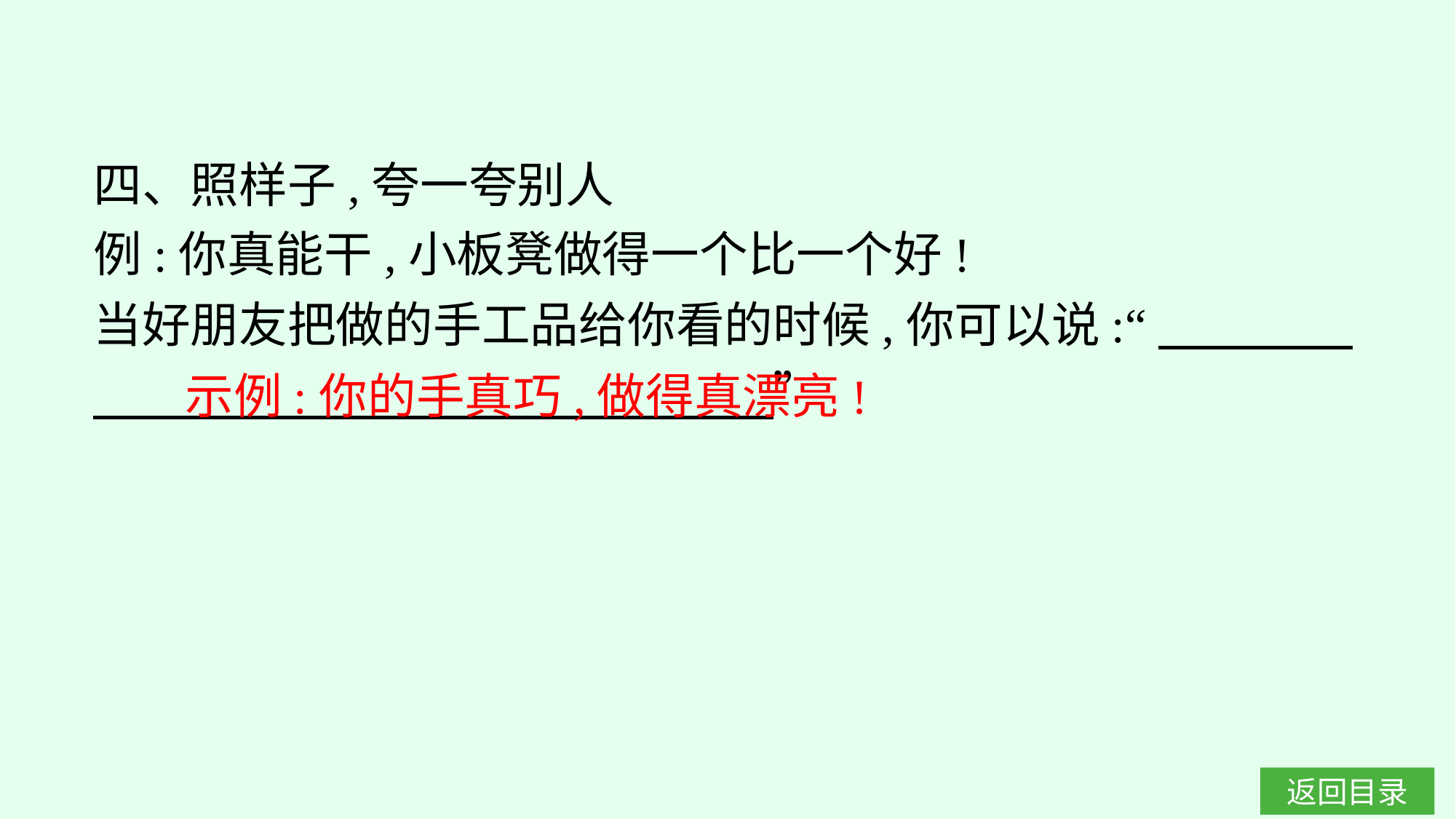

四、照样子,夸一夸别人
例:你真能干,小板凳做得一个比一个好!
当好朋友把做的手工品给你看的时候,你可以说:“　　　　　　　　　　　　　　　　　　”
示例:你的手真巧,做得真漂亮!